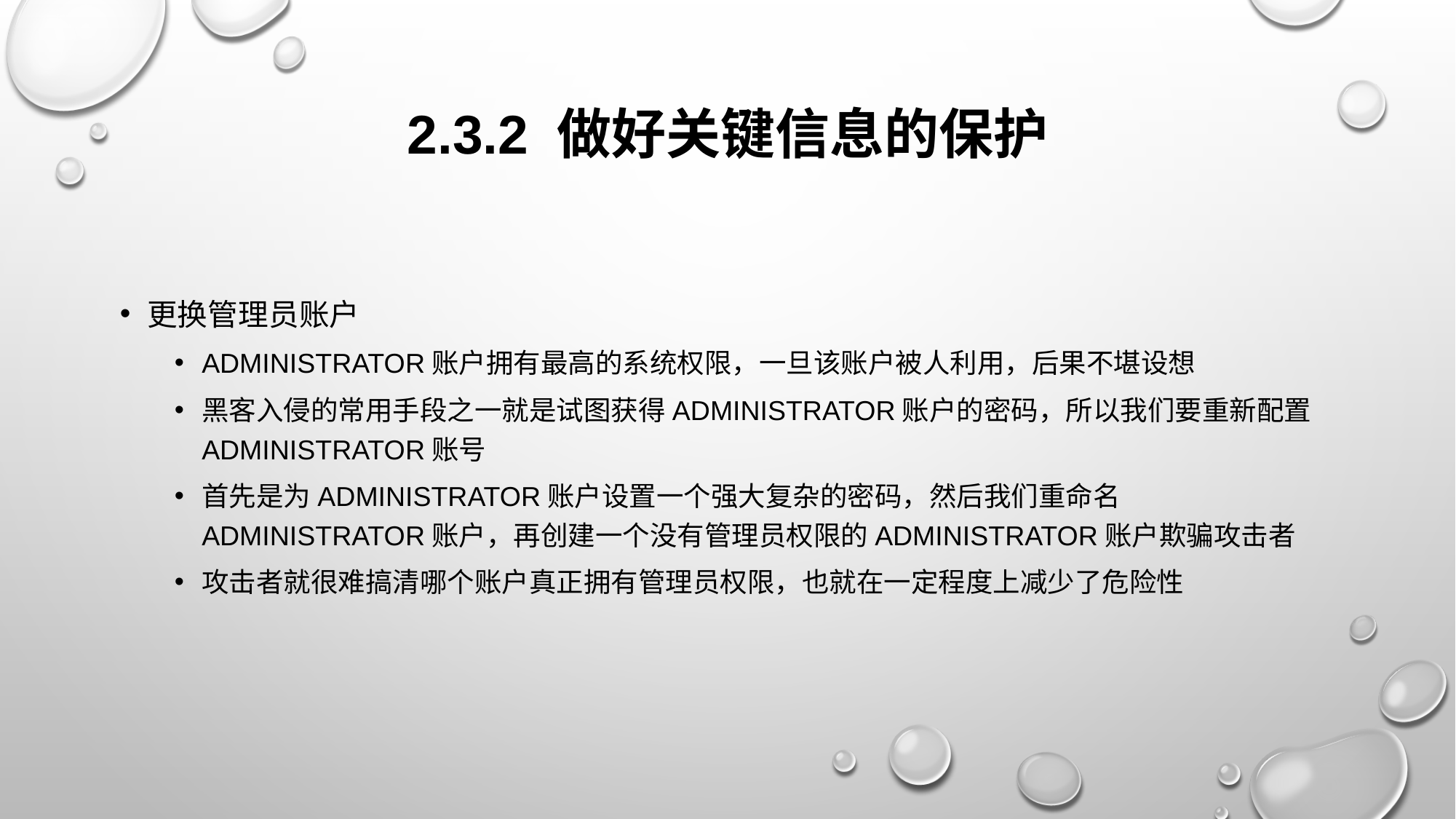

# 2.3.2 做好关键信息的保护
更换管理员账户
Administrator账户拥有最高的系统权限，一旦该账户被人利用，后果不堪设想
黑客入侵的常用手段之一就是试图获得Administrator账户的密码，所以我们要重新配置Administrator账号
首先是为Administrator账户设置一个强大复杂的密码，然后我们重命名Administrator账户，再创建一个没有管理员权限的Administrator账户欺骗攻击者
攻击者就很难搞清哪个账户真正拥有管理员权限，也就在一定程度上减少了危险性